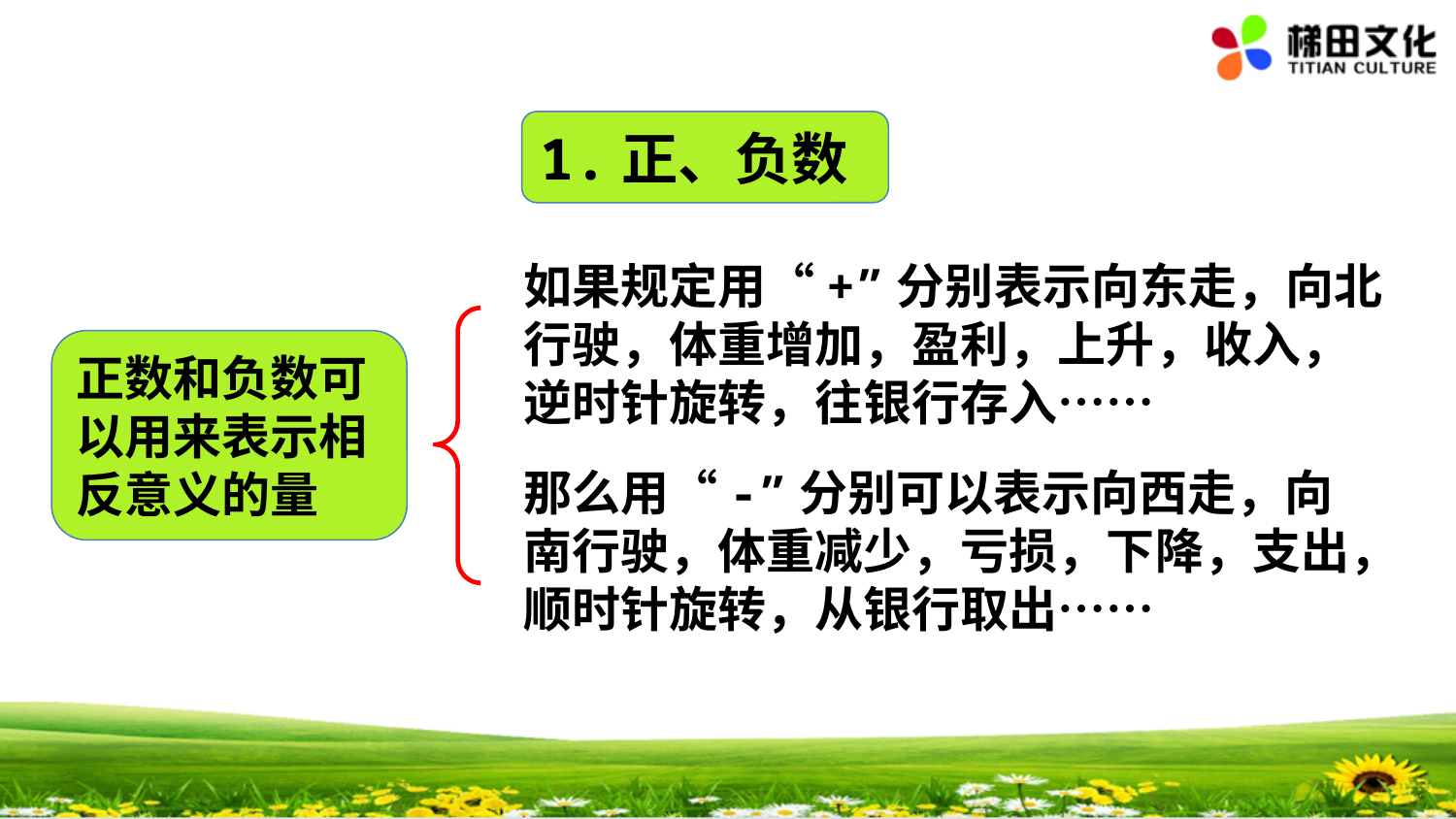

1.正、负数
如果规定用“+”分别表示向东走，向北行驶，体重增加，盈利，上升，收入，逆时针旋转，往银行存入……

正数和负数可以用来表示相反意义的量
那么用“-”分别可以表示向西走，向南行驶，体重减少，亏损，下降，支出，顺时针旋转，从银行取出……